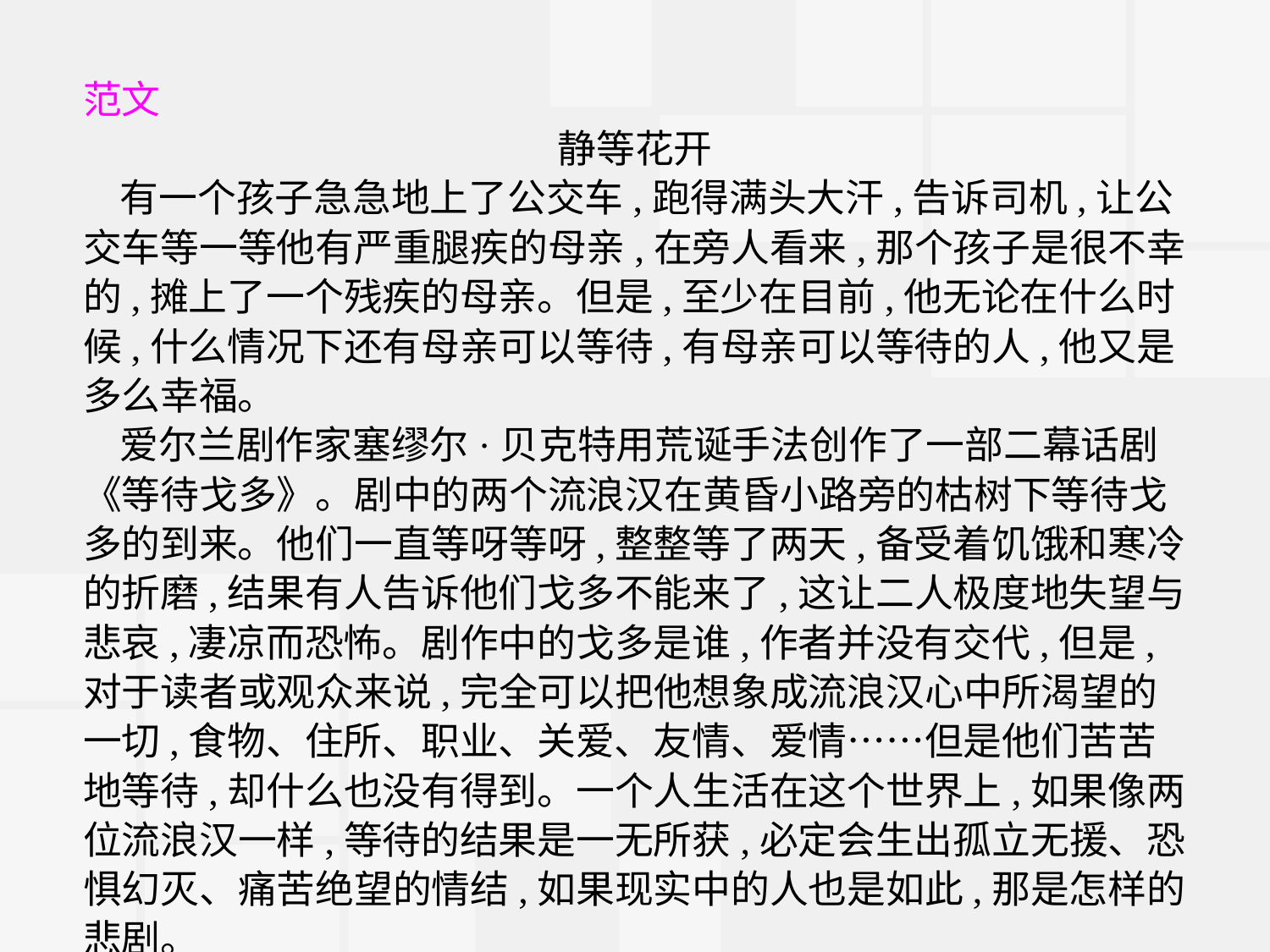

范文
静等花开
有一个孩子急急地上了公交车,跑得满头大汗,告诉司机,让公交车等一等他有严重腿疾的母亲,在旁人看来,那个孩子是很不幸的,摊上了一个残疾的母亲。但是,至少在目前,他无论在什么时候,什么情况下还有母亲可以等待,有母亲可以等待的人,他又是多么幸福。
爱尔兰剧作家塞缪尔·贝克特用荒诞手法创作了一部二幕话剧《等待戈多》。剧中的两个流浪汉在黄昏小路旁的枯树下等待戈多的到来。他们一直等呀等呀,整整等了两天,备受着饥饿和寒冷的折磨,结果有人告诉他们戈多不能来了,这让二人极度地失望与悲哀,凄凉而恐怖。剧作中的戈多是谁,作者并没有交代,但是,对于读者或观众来说,完全可以把他想象成流浪汉心中所渴望的一切,食物、住所、职业、关爱、友情、爱情……但是他们苦苦地等待,却什么也没有得到。一个人生活在这个世界上,如果像两位流浪汉一样,等待的结果是一无所获,必定会生出孤立无援、恐惧幻灭、痛苦绝望的情结,如果现实中的人也是如此,那是怎样的悲剧。